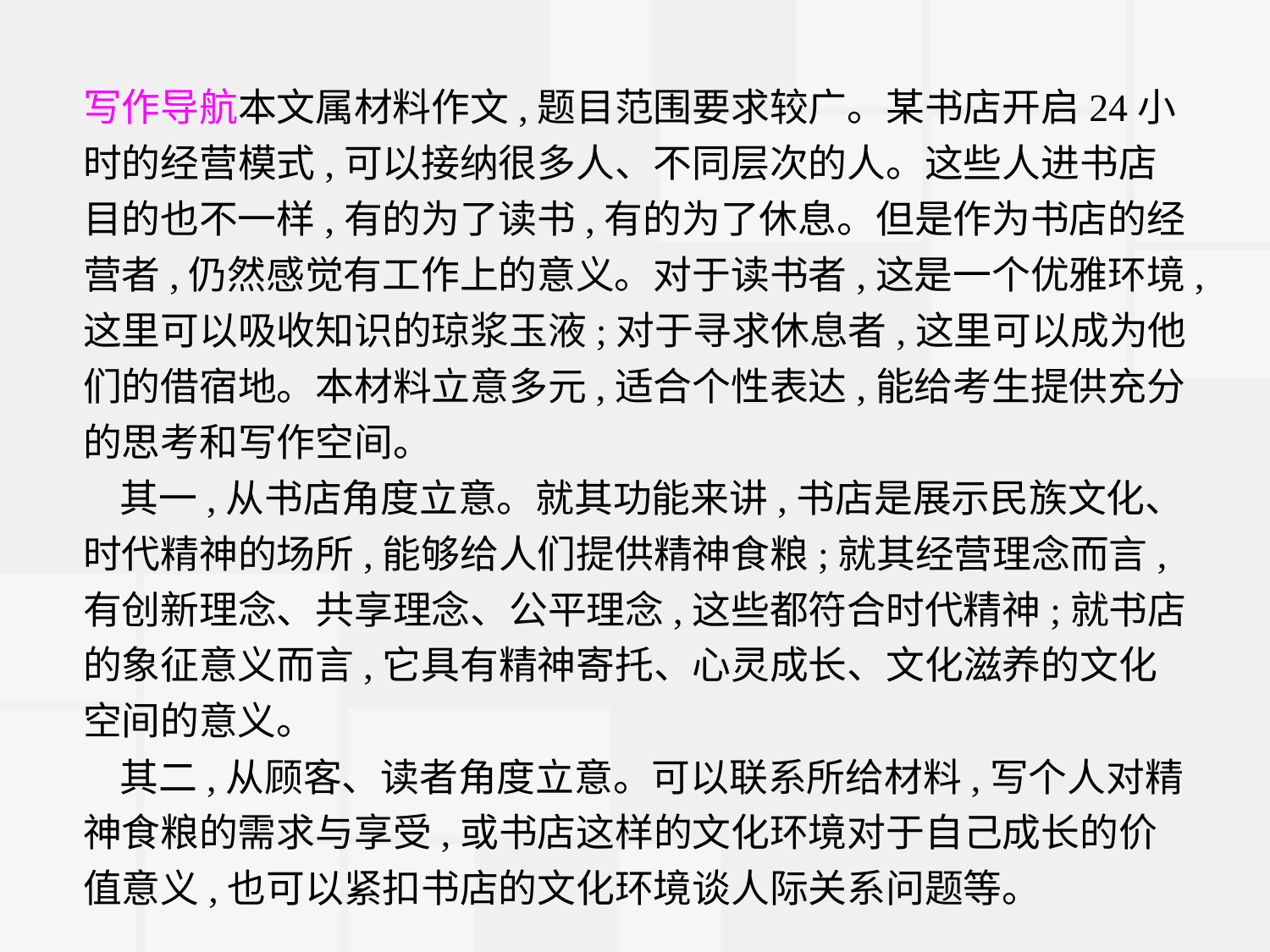

写作导航本文属材料作文,题目范围要求较广。某书店开启24小时的经营模式,可以接纳很多人、不同层次的人。这些人进书店目的也不一样,有的为了读书,有的为了休息。但是作为书店的经营者,仍然感觉有工作上的意义。对于读书者,这是一个优雅环境,这里可以吸收知识的琼浆玉液;对于寻求休息者,这里可以成为他们的借宿地。本材料立意多元,适合个性表达,能给考生提供充分的思考和写作空间。
其一,从书店角度立意。就其功能来讲,书店是展示民族文化、时代精神的场所,能够给人们提供精神食粮;就其经营理念而言,有创新理念、共享理念、公平理念,这些都符合时代精神;就书店的象征意义而言,它具有精神寄托、心灵成长、文化滋养的文化空间的意义。
其二,从顾客、读者角度立意。可以联系所给材料,写个人对精神食粮的需求与享受,或书店这样的文化环境对于自己成长的价值意义,也可以紧扣书店的文化环境谈人际关系问题等。